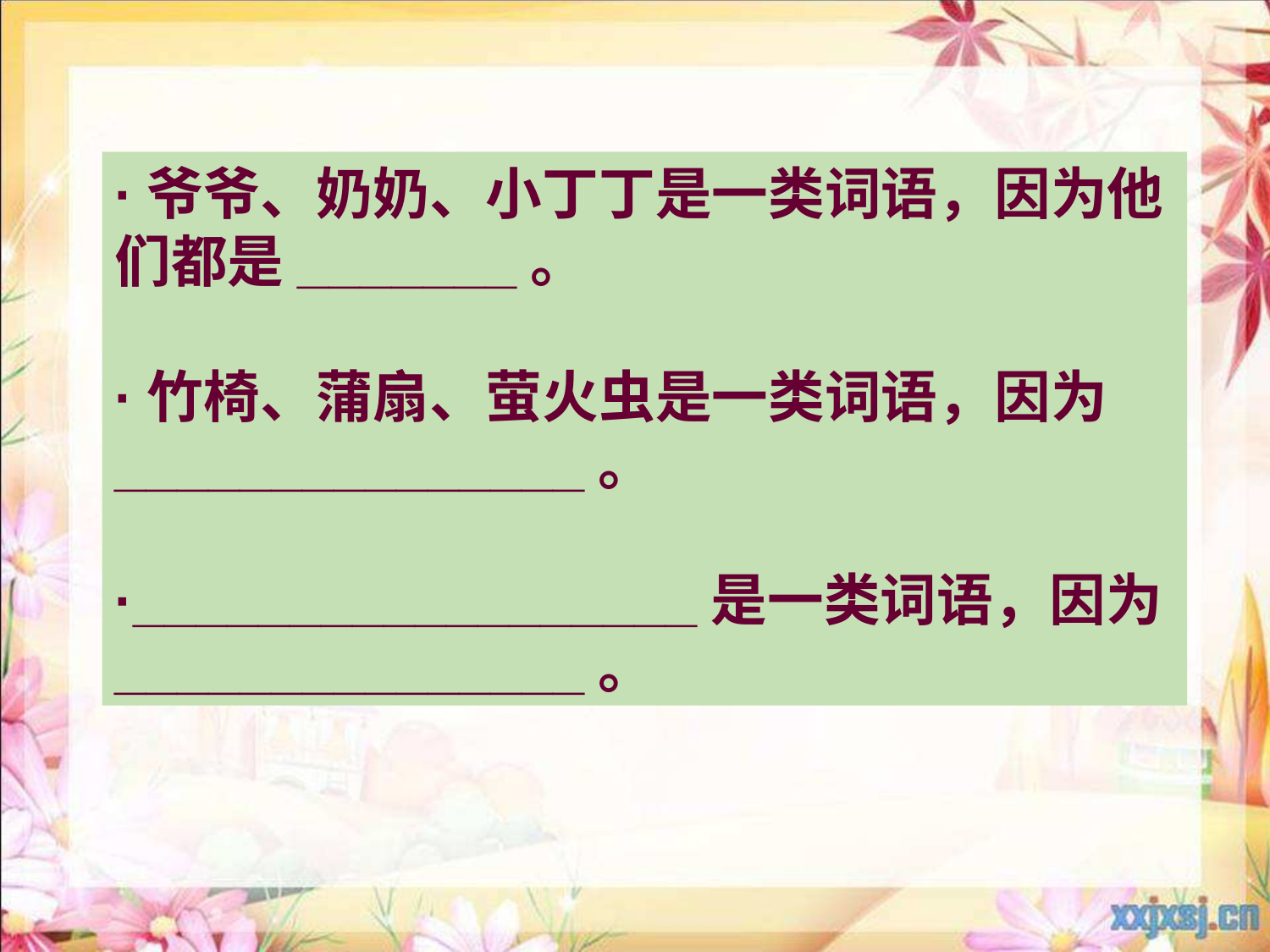

·爷爷、奶奶、小丁丁是一类词语，因为他们都是_______。

·竹椅、蒲扇、萤火虫是一类词语，因为_______________。

·__________________是一类词语，因为_______________。